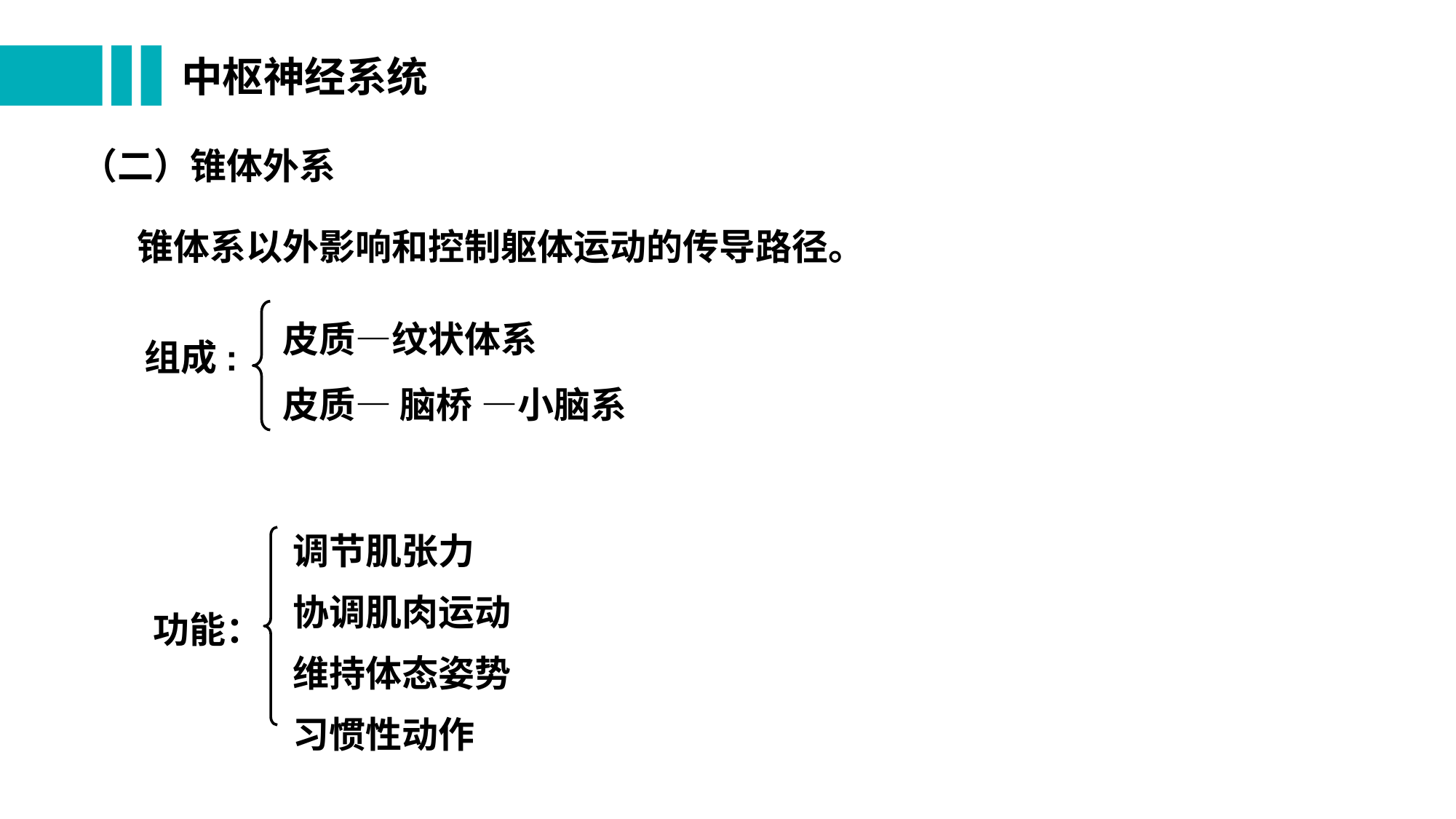

# 中枢神经系统

（二）锥体外系
锥体系以外影响和控制躯体运动的传导路径。
皮质—纹状体系
皮质— 脑桥 —小脑系

组成:
调节肌张力
协调肌肉运动
维持体态姿势
习惯性动作

功能：